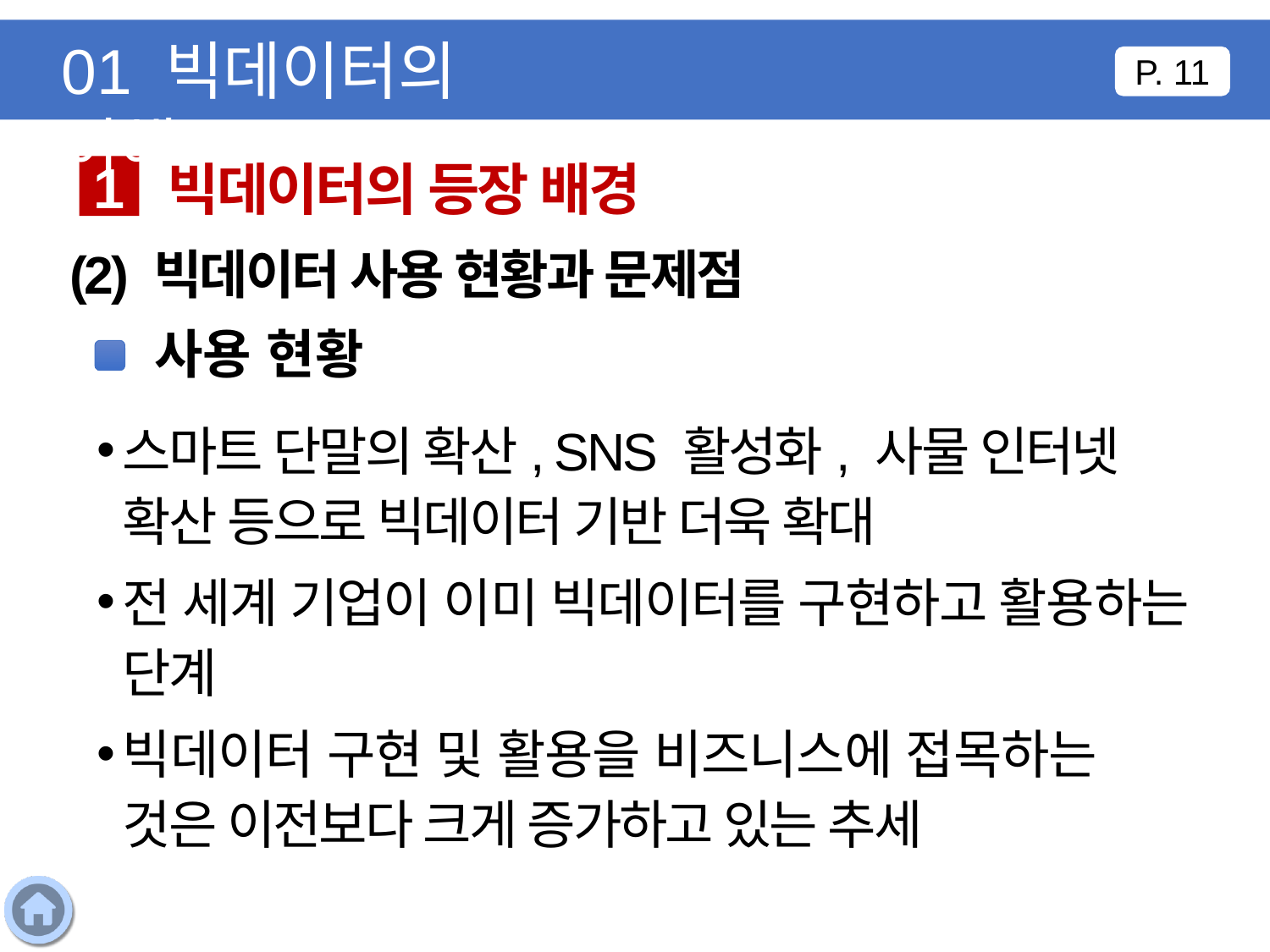

01 빅데이터의 이해
P. 11
빅데이터의 등장 배경
1
(2) 빅데이터 사용 현황과 문제점
사용 현황

스마트 단말의 확산, SNS 활성화, 사물 인터넷 확산 등으로 빅데이터 기반 더욱 확대
전 세계 기업이 이미 빅데이터를 구현하고 활용하는 단계
빅데이터 구현 및 활용을 비즈니스에 접목하는 것은 이전보다 크게 증가하고 있는 추세